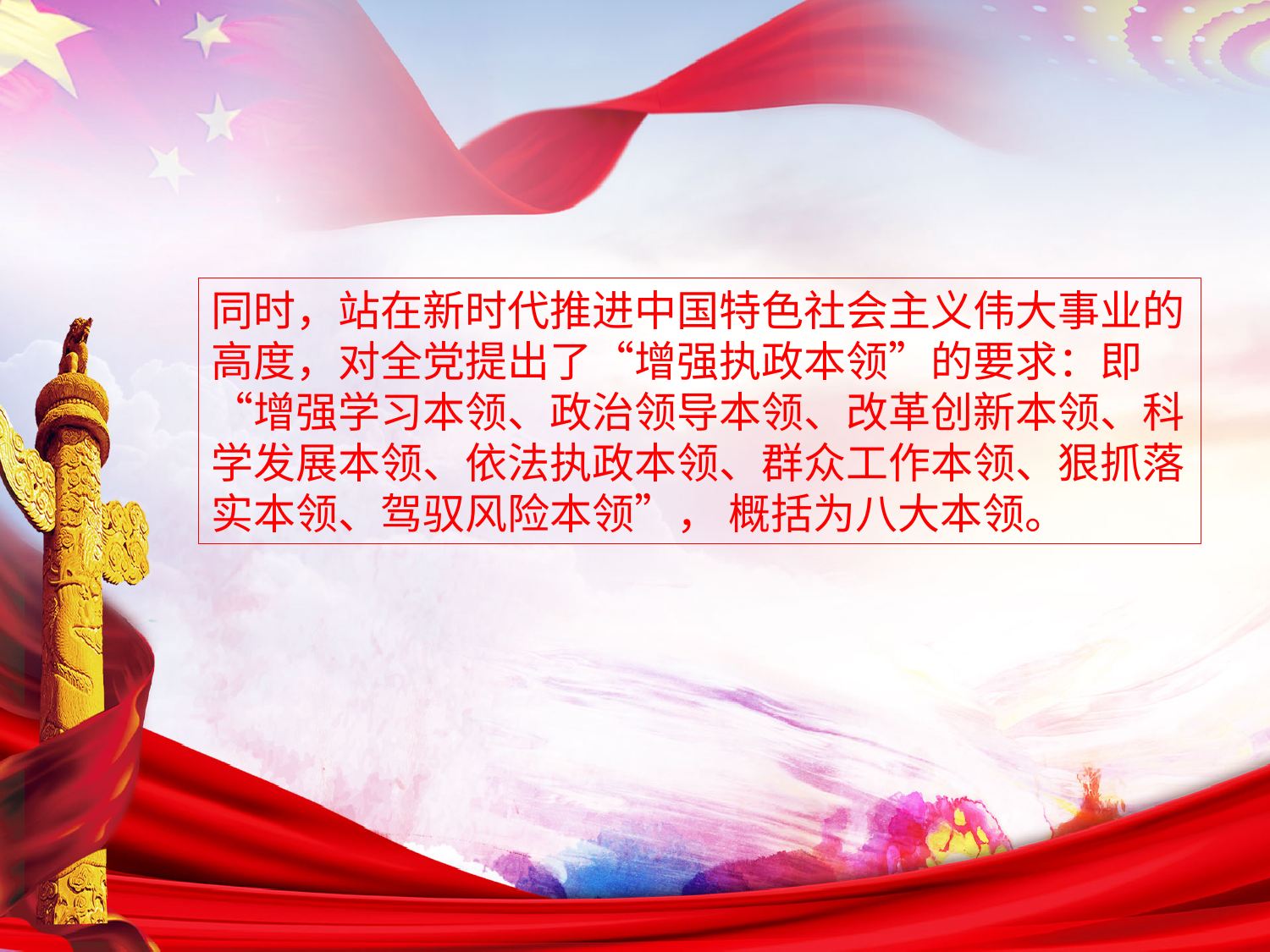

同时，站在新时代推进中国特色社会主义伟大事业的高度，对全党提出了“增强执政本领”的要求：即“增强学习本领、政治领导本领、改革创新本领、科学发展本领、依法执政本领、群众工作本领、狠抓落实本领、驾驭风险本领”， 概括为八大本领。